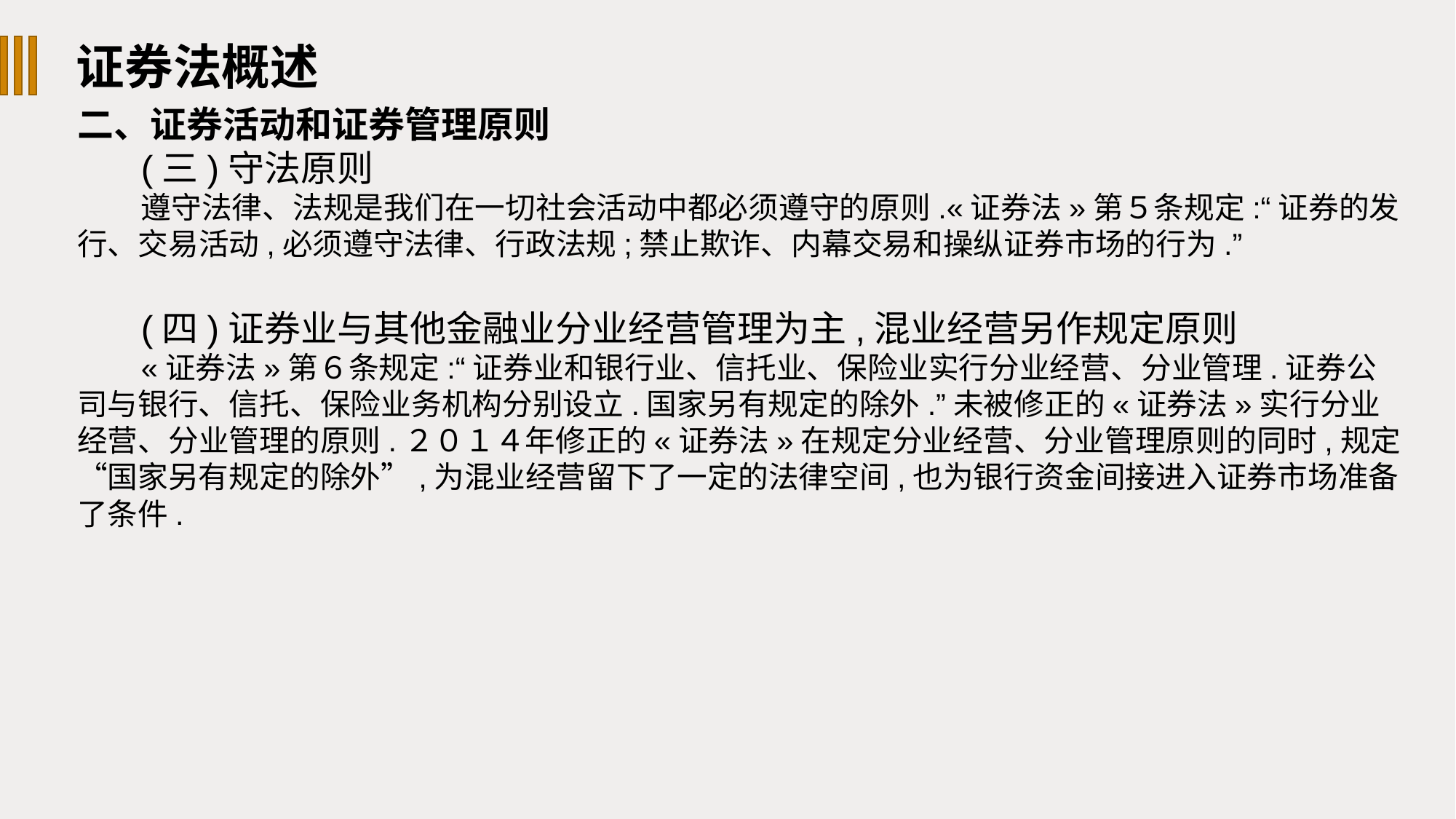

证券法概述

二、证券活动和证券管理原则
(三)守法原则
遵守法律、法规是我们在一切社会活动中都必须遵守的原则.«证券法»第５条规定:“证券的发行、交易活动,必须遵守法律、行政法规;禁止欺诈、内幕交易和操纵证券市场的行为.”

(四)证券业与其他金融业分业经营管理为主,混业经营另作规定原则
«证券法»第６条规定:“证券业和银行业、信托业、保险业实行分业经营、分业管理.证券公司与银行、信托、保险业务机构分别设立.国家另有规定的除外.”未被修正的«证券法»实行分业经营、分业管理的原则.２０１４年修正的«证券法»在规定分业经营、分业管理原则的同时,规定“国家另有规定的除外”,为混业经营留下了一定的法律空间,也为银行资金间接进入证券市场准备了条件.